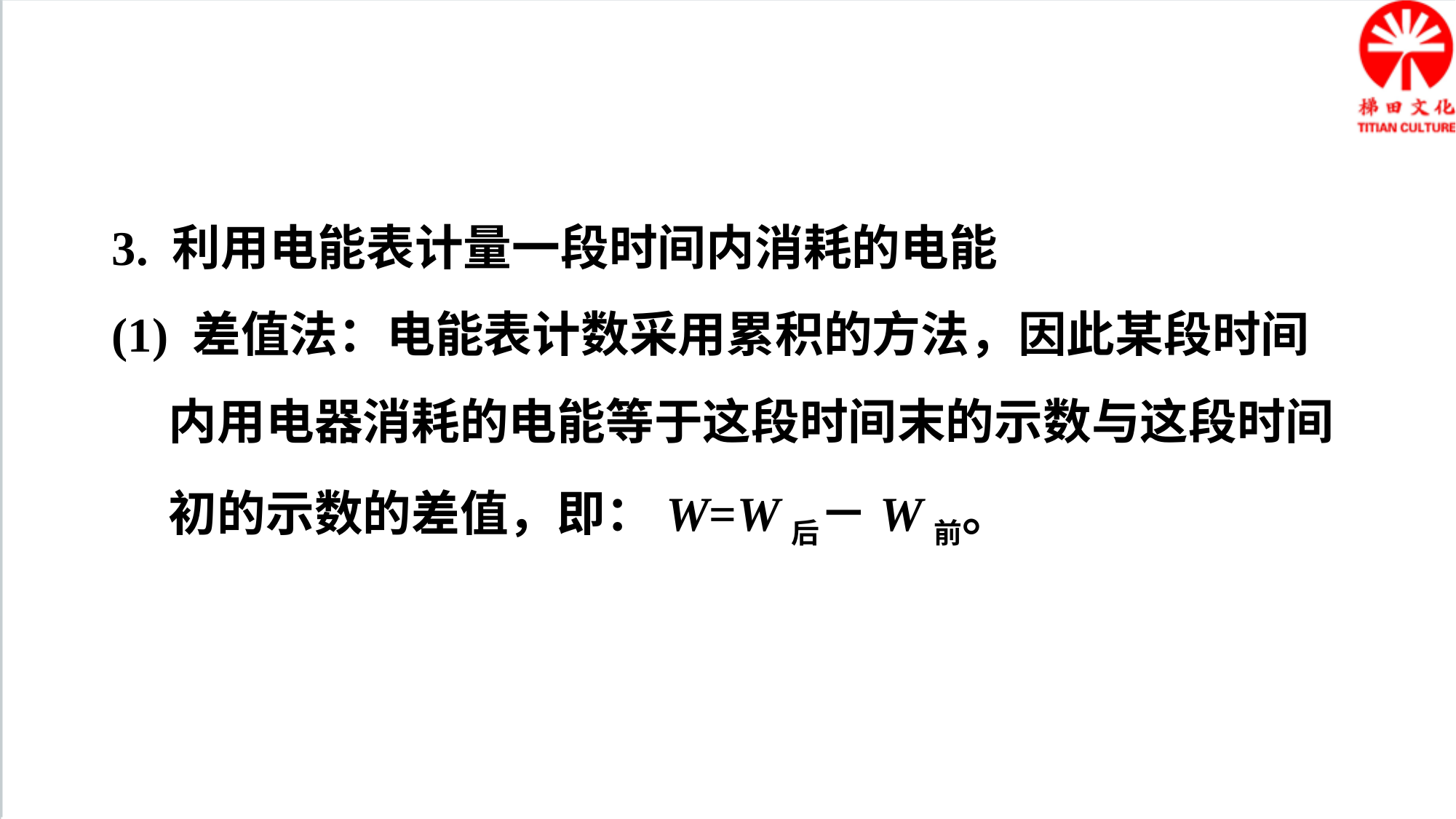

3. 利用电能表计量一段时间内消耗的电能
(1) 差值法：电能表计数采用累积的方法，因此某段时间内用电器消耗的电能等于这段时间末的示数与这段时间初的示数的差值，即：W=W后－W前。